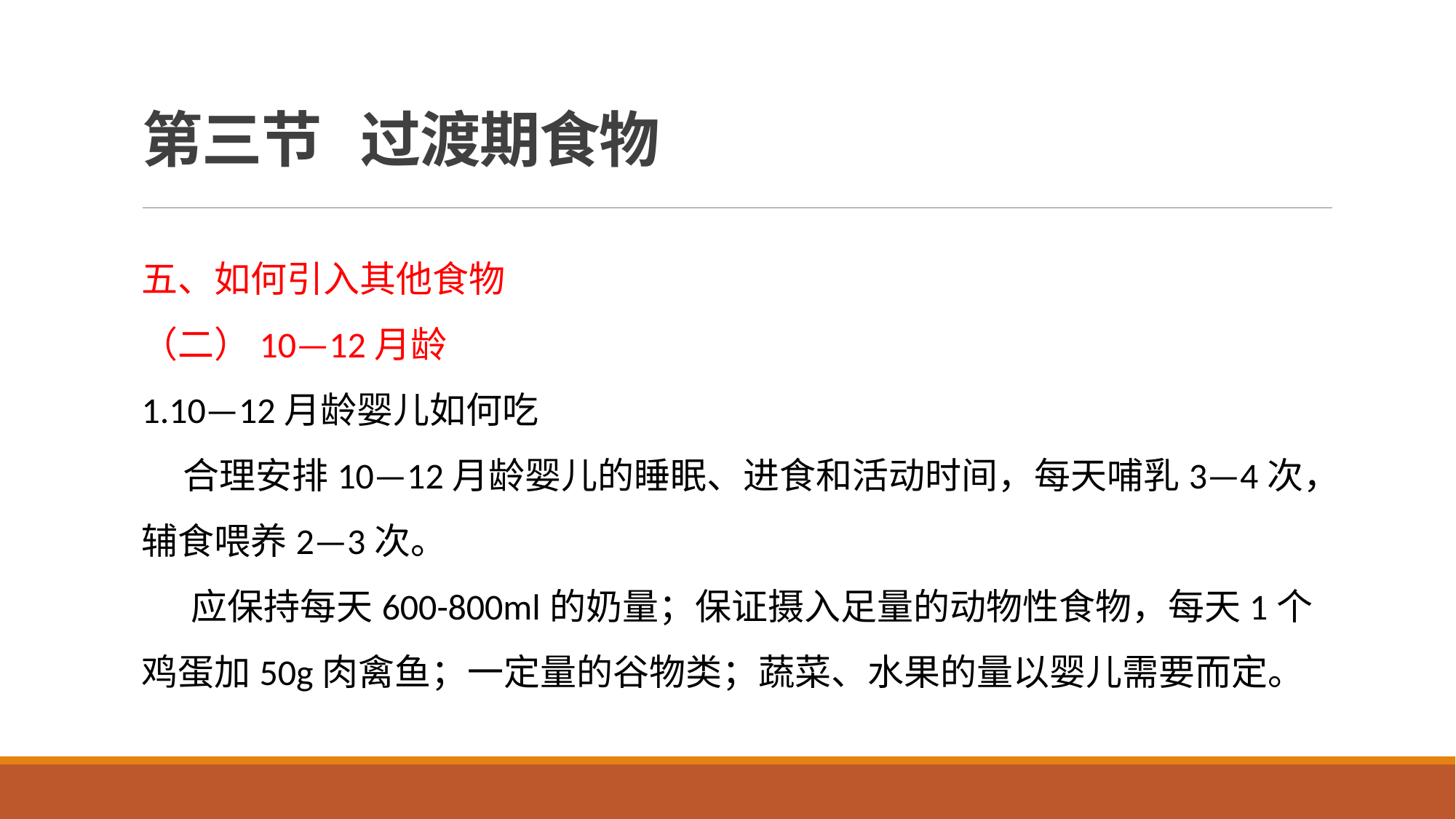

# 第三节   过渡期食物
五、如何引入其他食物
（二）10—12月龄
1.10—12月龄婴儿如何吃
    合理安排10—12月龄婴儿的睡眠、进食和活动时间，每天哺乳3—4次，辅食喂养2—3次。
     应保持每天600-800ml的奶量；保证摄入足量的动物性食物，每天1个鸡蛋加50g肉禽鱼；一定量的谷物类；蔬菜、水果的量以婴儿需要而定。